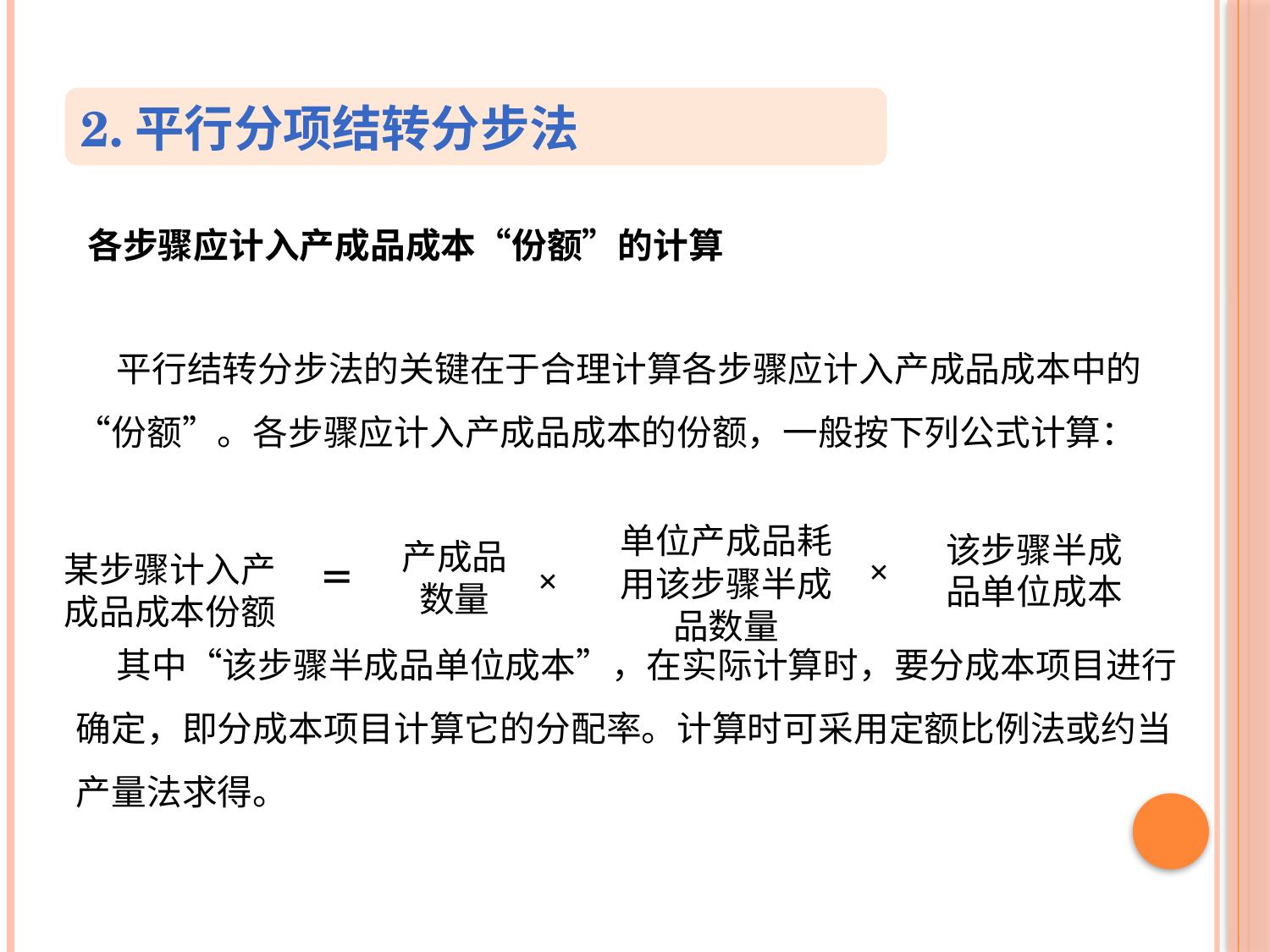

2.平行分项结转分步法
   各步骤应计入产成品成本“份额”的计算
    平行结转分步法的关键在于合理计算各步骤应计入产成品成本中的“份额”。各步骤应计入产成品成本的份额，一般按下列公式计算：

    其中“该步骤半成品单位成本”，在实际计算时，要分成本项目进行确定，即分成本项目计算它的分配率。计算时可采用定额比例法或约当产量法求得。
单位产成品耗用该步骤半成品数量
该步骤半成
品单位成本
产成品数量
某步骤计入产
成品成本份额
×
＝
×